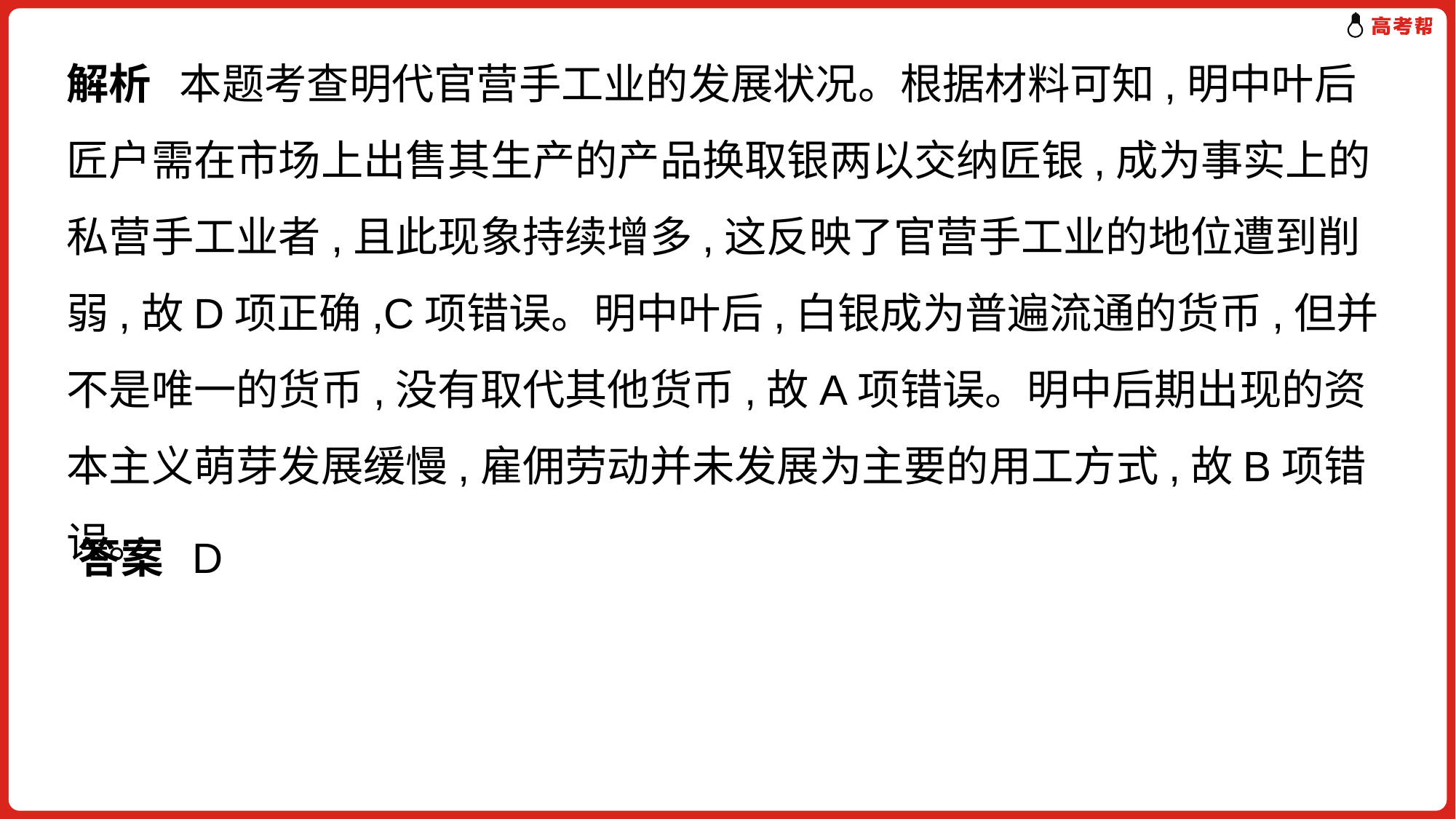

解析   本题考查明代官营手工业的发展状况。根据材料可知,明中叶后匠户需在市场上出售其生产的产品换取银两以交纳匠银,成为事实上的私营手工业者,且此现象持续增多,这反映了官营手工业的地位遭到削弱,故D项正确,C项错误。明中叶后,白银成为普遍流通的货币,但并不是唯一的货币,没有取代其他货币,故A项错误。明中后期出现的资本主义萌芽发展缓慢,雇佣劳动并未发展为主要的用工方式,故B项错误。
答案  D